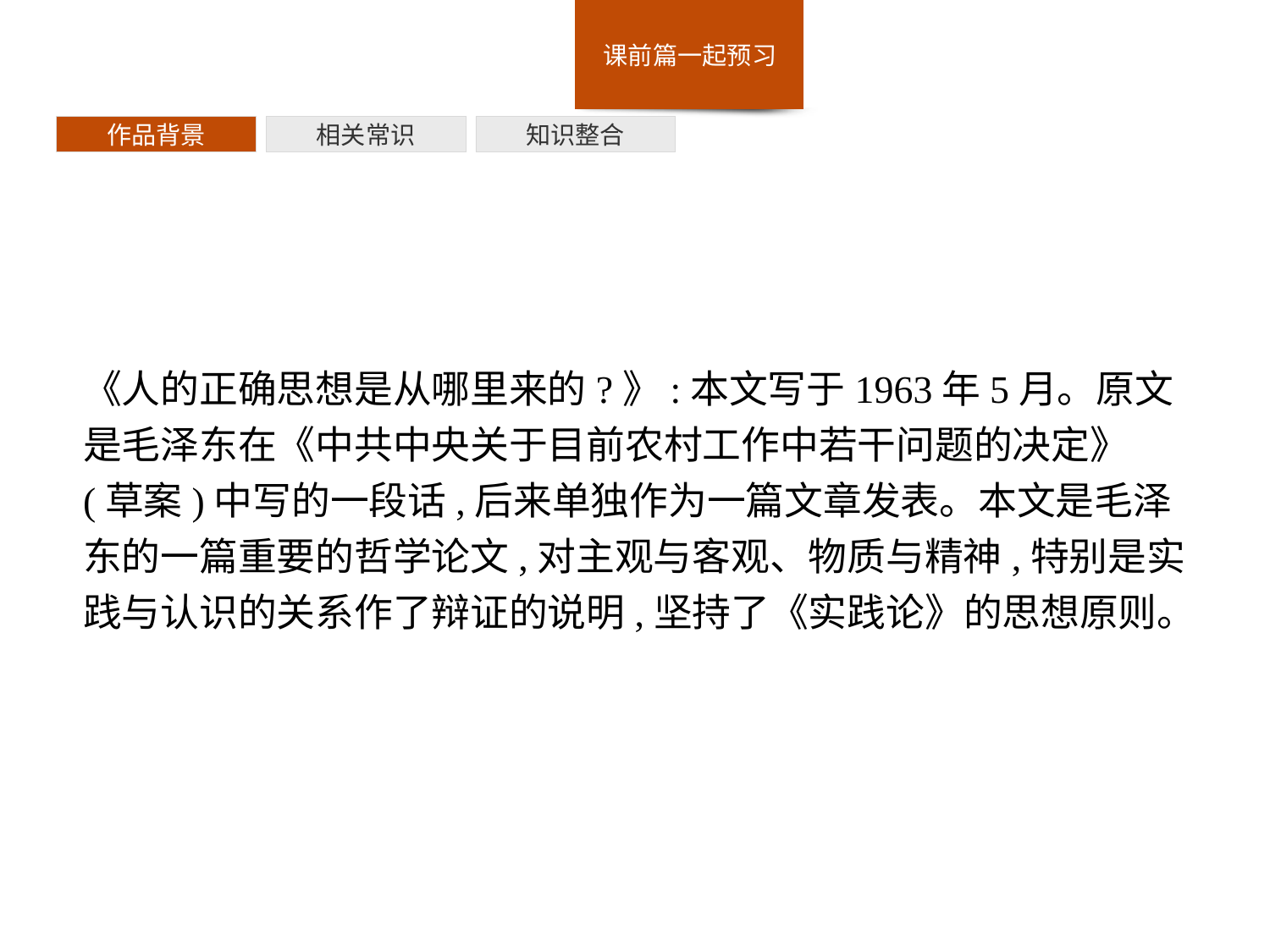

作品背景
相关常识
知识整合
《人的正确思想是从哪里来的?》:本文写于1963年5月。原文是毛泽东在《中共中央关于目前农村工作中若干问题的决定》(草案)中写的一段话,后来单独作为一篇文章发表。本文是毛泽东的一篇重要的哲学论文,对主观与客观、物质与精神,特别是实践与认识的关系作了辩证的说明,坚持了《实践论》的思想原则。